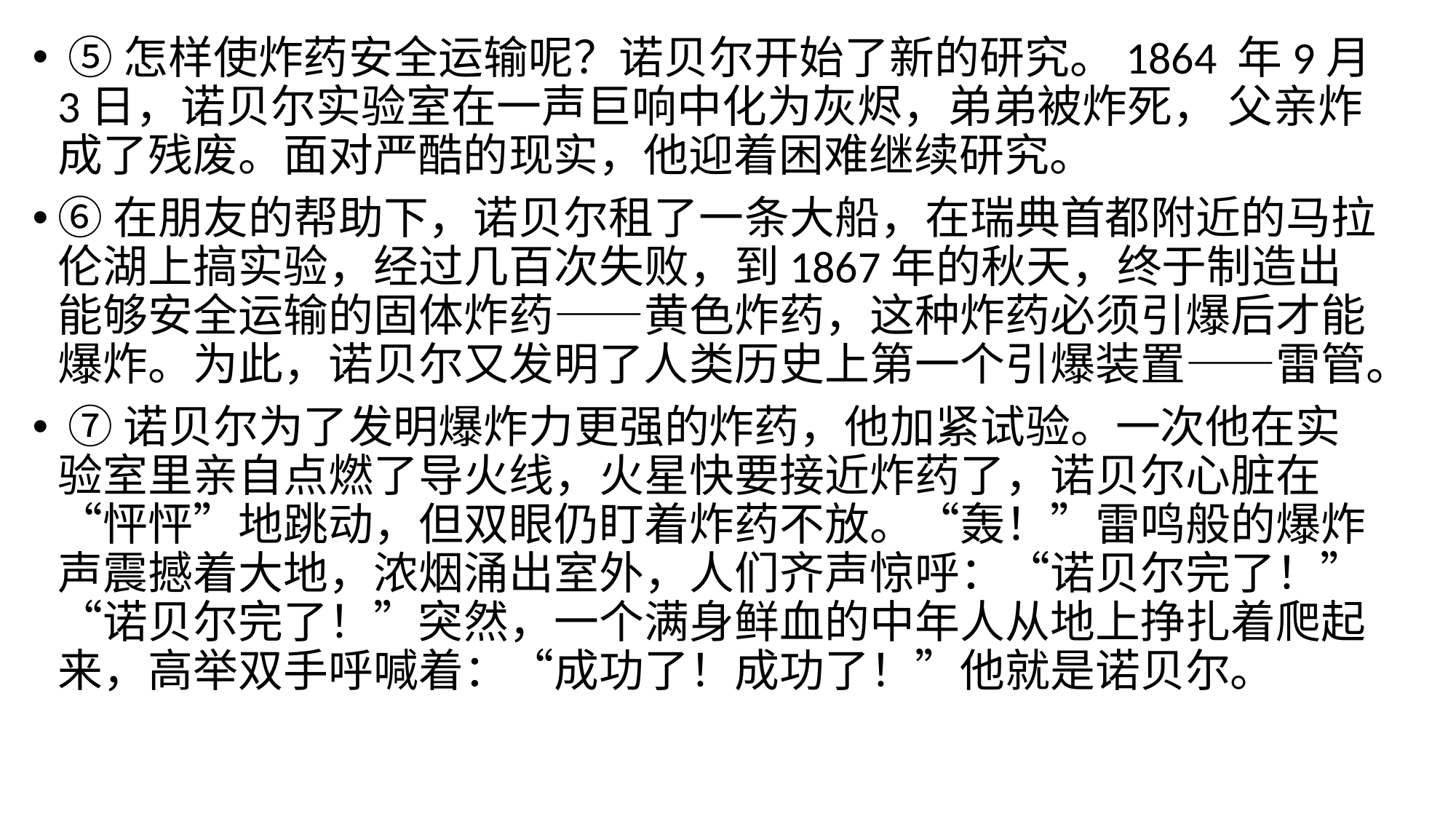

⑤怎样使炸药安全运输呢？诺贝尔开始了新的研究。1864 年9月3日，诺贝尔实验室在一声巨响中化为灰烬，弟弟被炸死， 父亲炸成了残废。面对严酷的现实，他迎着困难继续研究。
⑥在朋友的帮助下，诺贝尔租了一条大船，在瑞典首都附近的马拉伦湖上搞实验，经过几百次失败，到1867年的秋天，终于制造出能够安全运输的固体炸药——黄色炸药，这种炸药必须引爆后才能爆炸。为此，诺贝尔又发明了人类历史上第一个引爆装置——雷管。
 ⑦诺贝尔为了发明爆炸力更强的炸药，他加紧试验。一次他在实验室里亲自点燃了导火线，火星快要接近炸药了，诺贝尔心脏在“怦怦”地跳动，但双眼仍盯着炸药不放。“轰！”雷鸣般的爆炸声震撼着大地，浓烟涌出室外，人们齐声惊呼：“诺贝尔完了！” “诺贝尔完了！”突然，一个满身鲜血的中年人从地上挣扎着爬起 来，高举双手呼喊着：“成功了！成功了！”他就是诺贝尔。